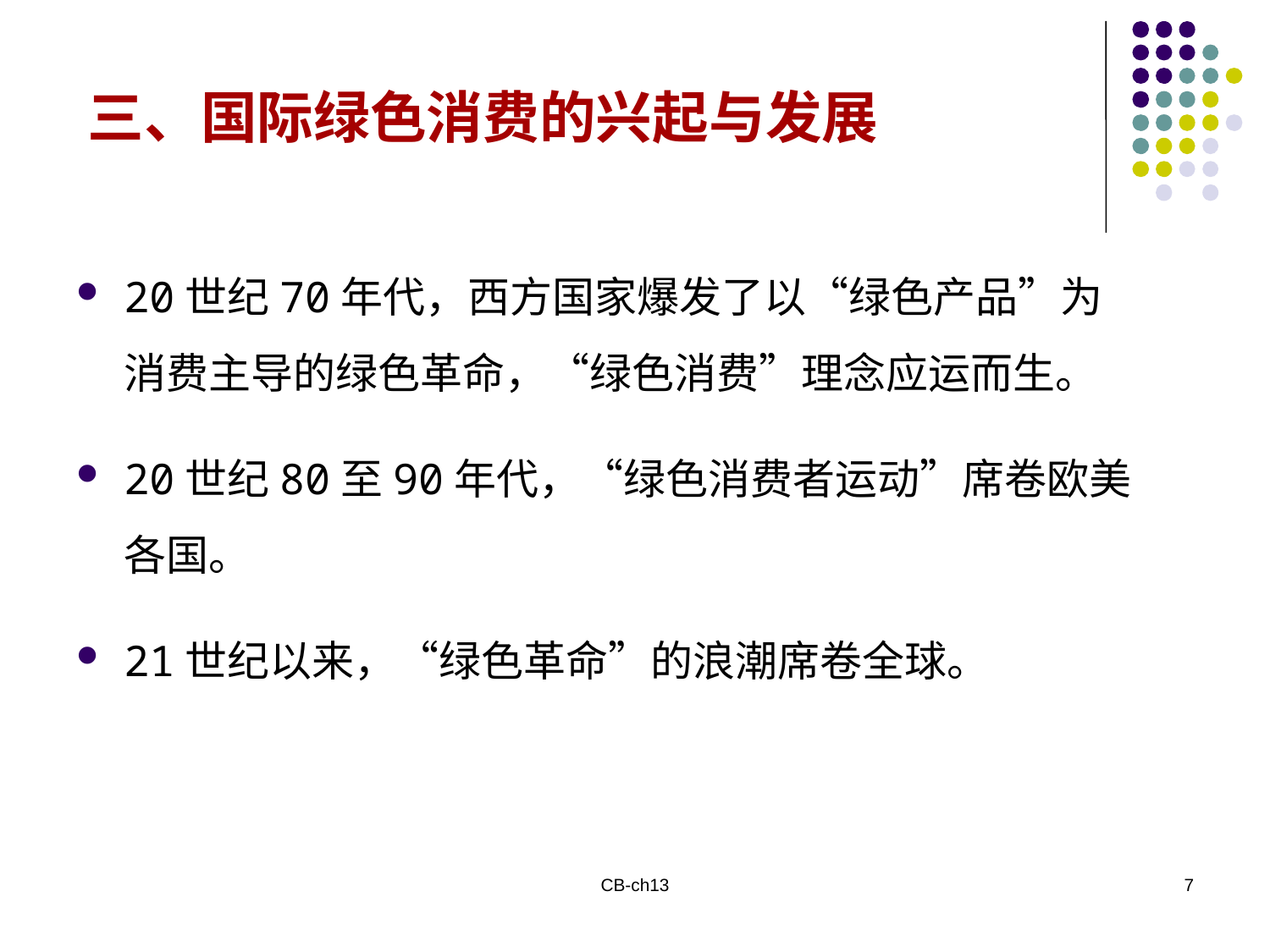

三、国际绿色消费的兴起与发展
20世纪70年代，西方国家爆发了以“绿色产品”为消费主导的绿色革命，“绿色消费”理念应运而生。
20世纪80至90年代，“绿色消费者运动”席卷欧美各国。
21世纪以来，“绿色革命”的浪潮席卷全球。
CB-ch13
7